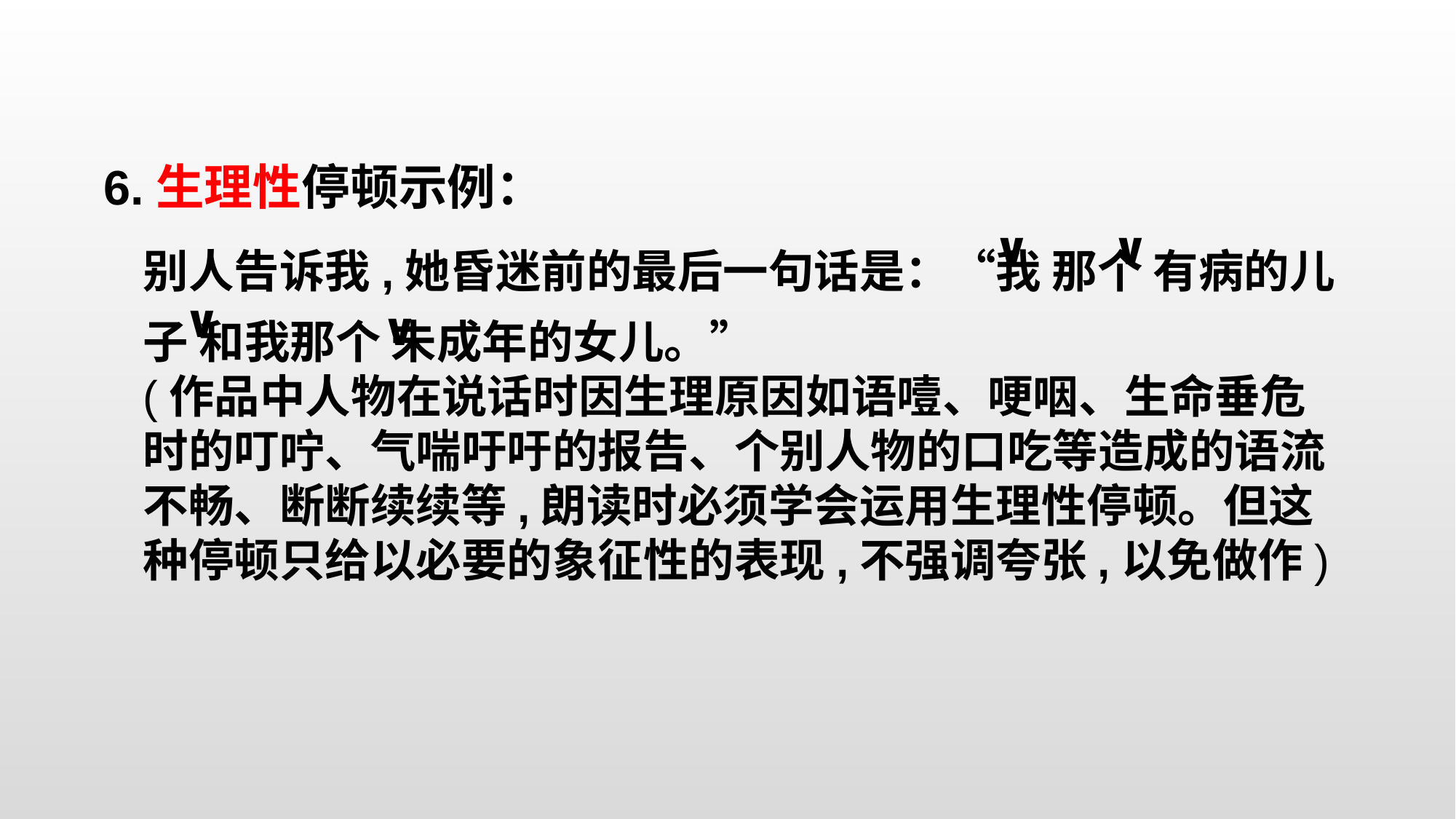

6.生理性停顿示例：
∨
∨
别人告诉我,她昏迷前的最后一句话是：“我 那个 有病的儿子 和我那个 未成年的女儿。”
(作品中人物在说话时因生理原因如语噎、哽咽、生命垂危时的叮咛、气喘吁吁的报告、个别人物的口吃等造成的语流不畅、断断续续等,朗读时必须学会运用生理性停顿。但这种停顿只给以必要的象征性的表现,不强调夸张,以免做作)
∨
∨